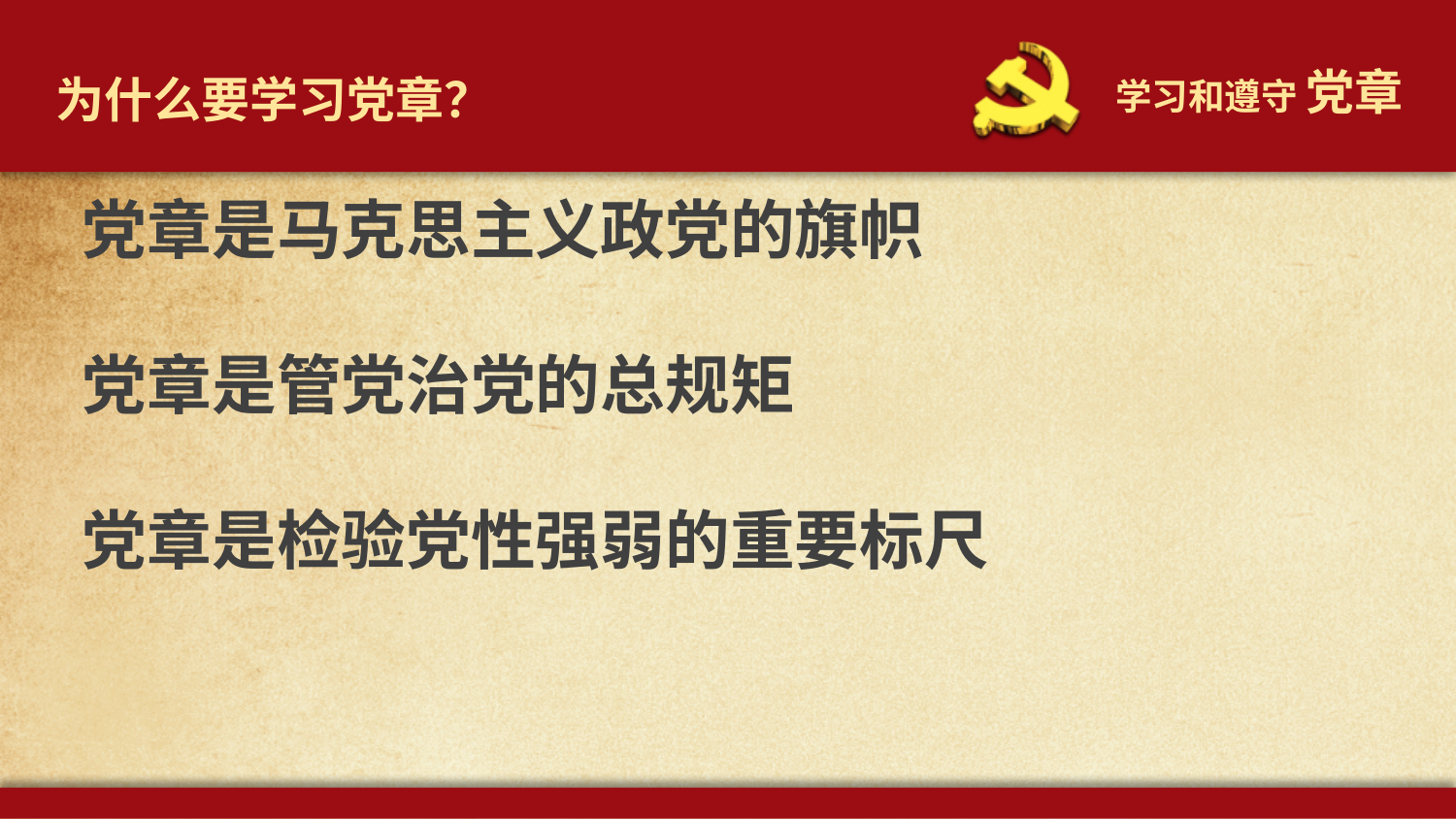

为什么要学习党章？

党章是马克思主义政党的旗帜

党章是管党治党的总规矩

党章是检验党性强弱的重要标尺